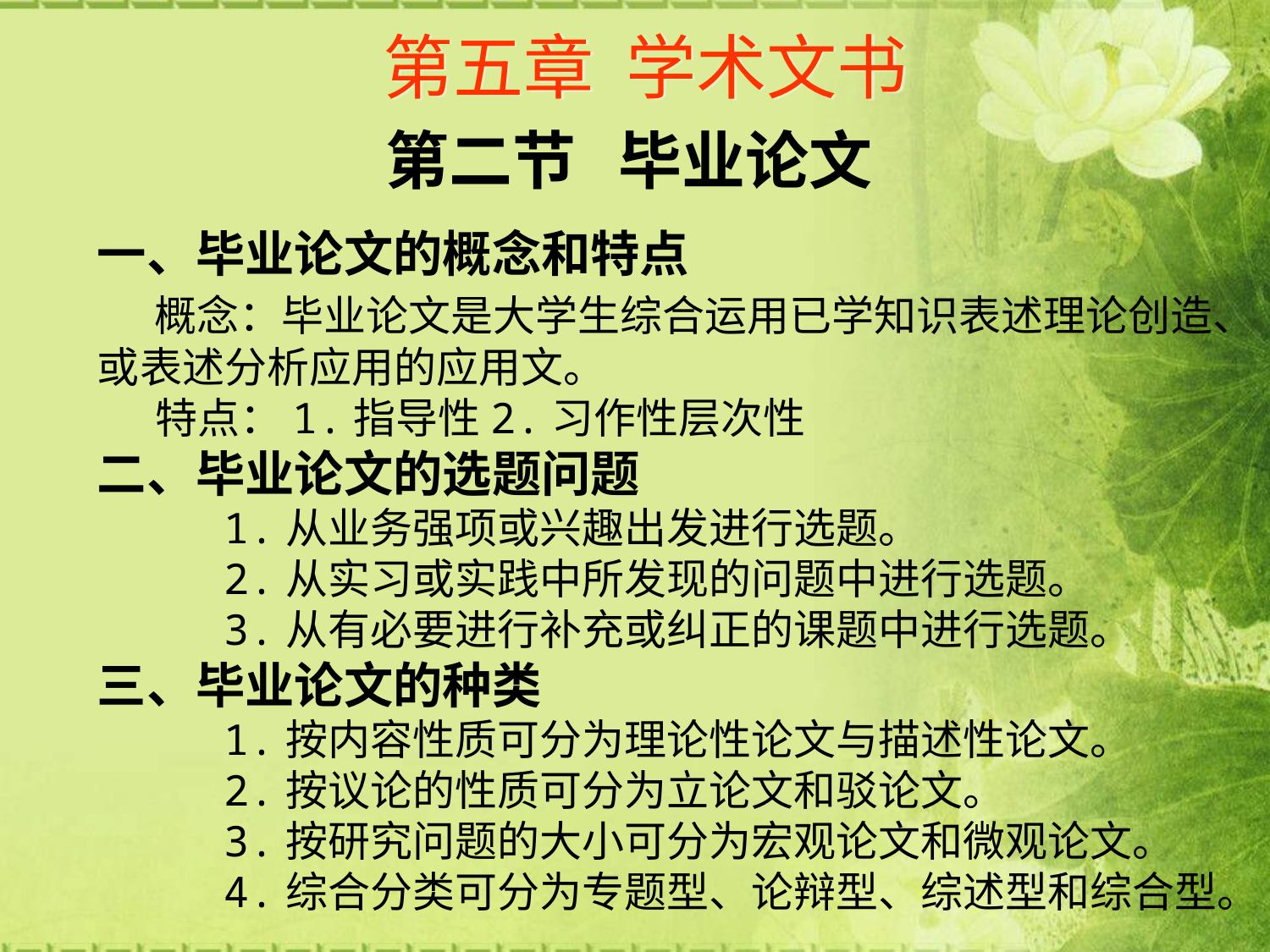

# 第五章  学术文书
第二节   毕业论文
一、毕业论文的概念和特点
    概念：毕业论文是大学生综合运用已学知识表述理论创造、或表述分析应用的应用文。
     特点：1.指导性2.习作性层次性
二、毕业论文的选题问题
     1.从业务强项或兴趣出发进行选题。
     2.从实习或实践中所发现的问题中进行选题。
     3.从有必要进行补充或纠正的课题中进行选题。
三、毕业论文的种类
     1.按内容性质可分为理论性论文与描述性论文。
     2.按议论的性质可分为立论文和驳论文。
     3.按研究问题的大小可分为宏观论文和微观论文。
     4.综合分类可分为专题型、论辩型、综述型和综合型。